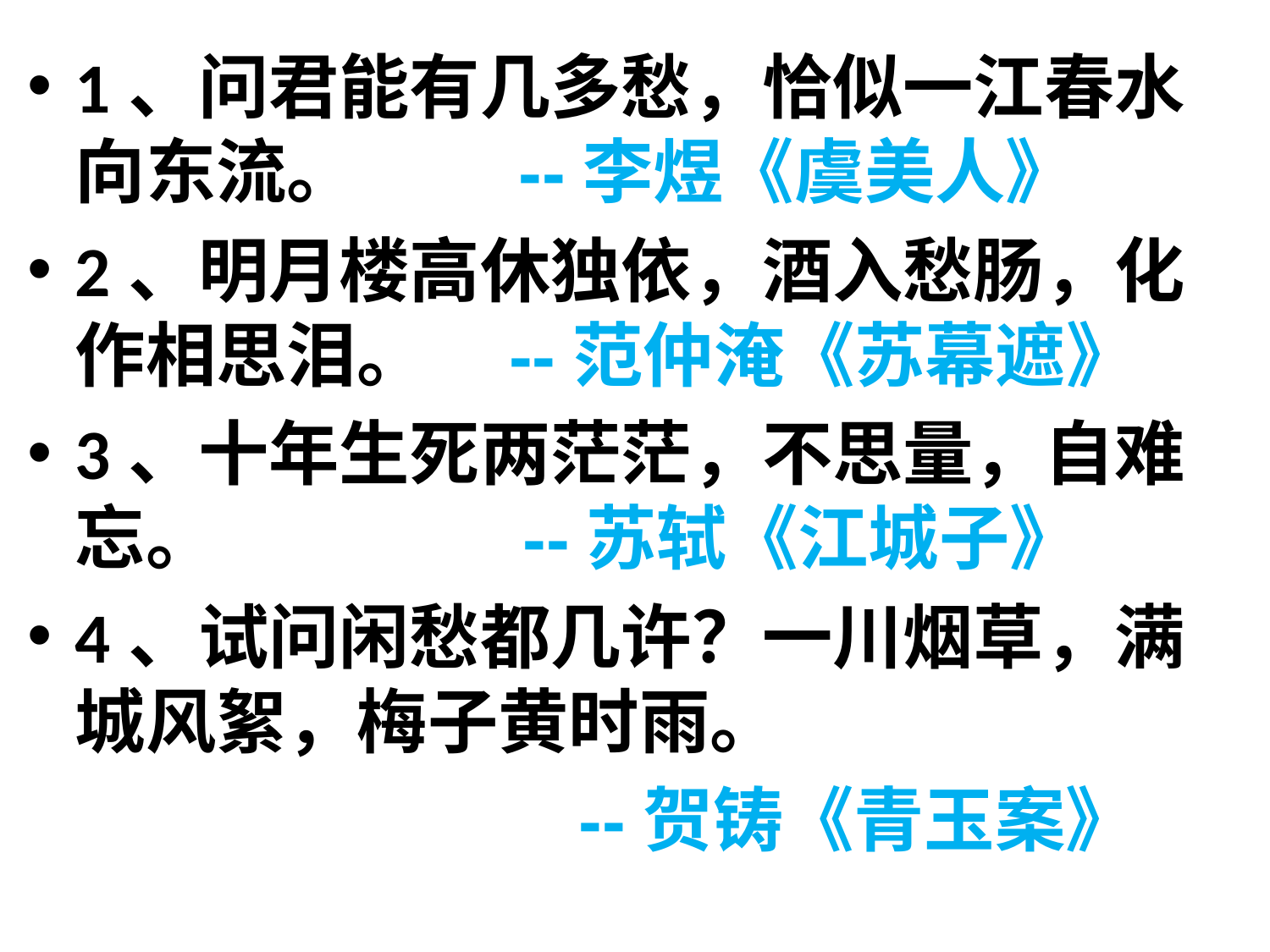

1、问君能有几多愁，恰似一江春水向东流。         --李煜《虞美人》
2、明月楼高休独依，酒入愁肠，化作相思泪。    --范仲淹《苏幕遮》
3、十年生死两茫茫，不思量，自难忘。                  --苏轼《江城子》
4、试问闲愁都几许？一川烟草，满城风絮，梅子黄时雨。
                            --贺铸《青玉案》